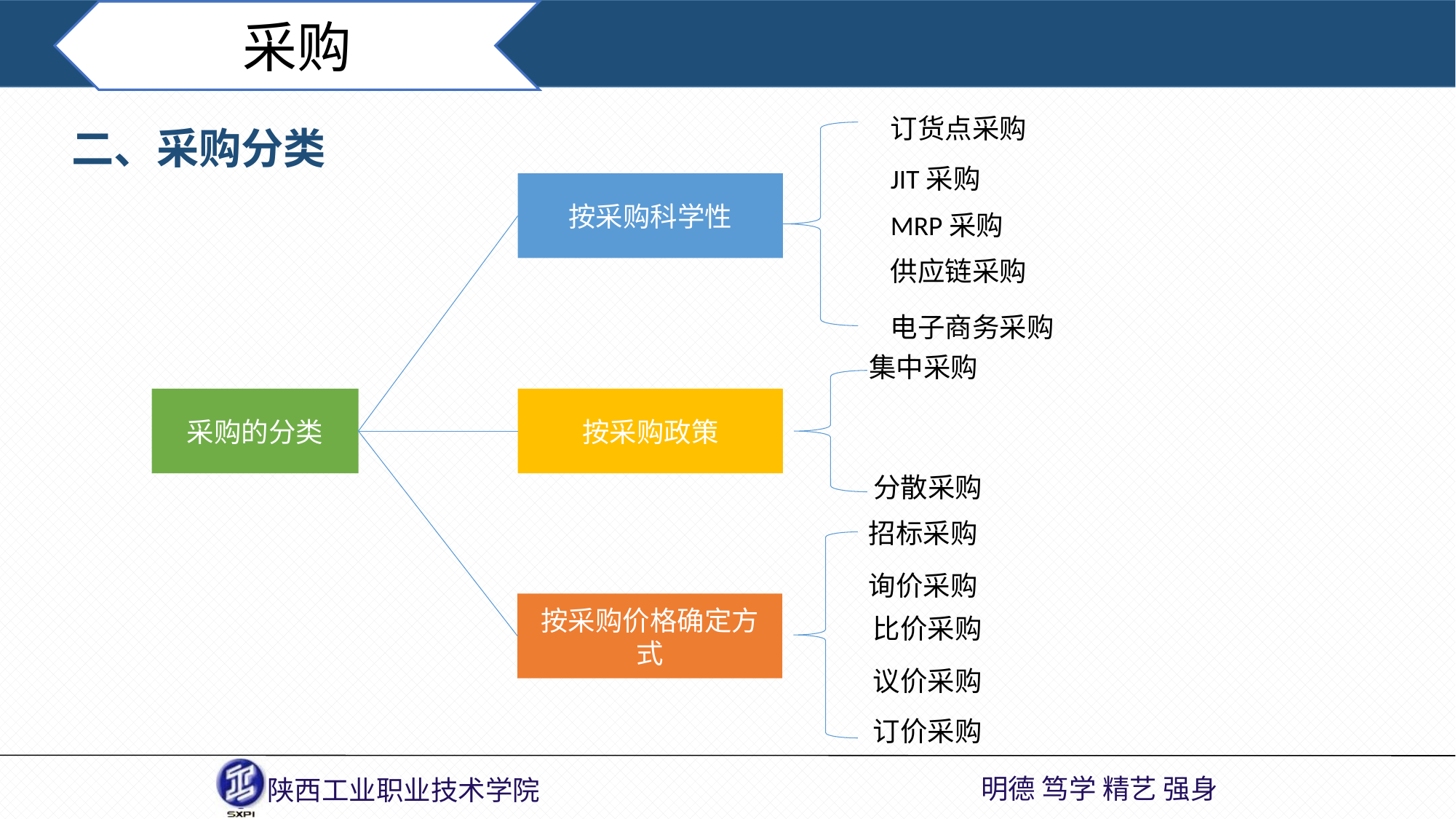

采购
订货点采购

JIT采购
按采购科学性
MRP采购
供应链采购
电子商务采购
二、采购分类
集中采购

按采购政策
分散采购
采购的分类
招标采购

询价采购
按采购价格确定方式
比价采购
议价采购
订价采购